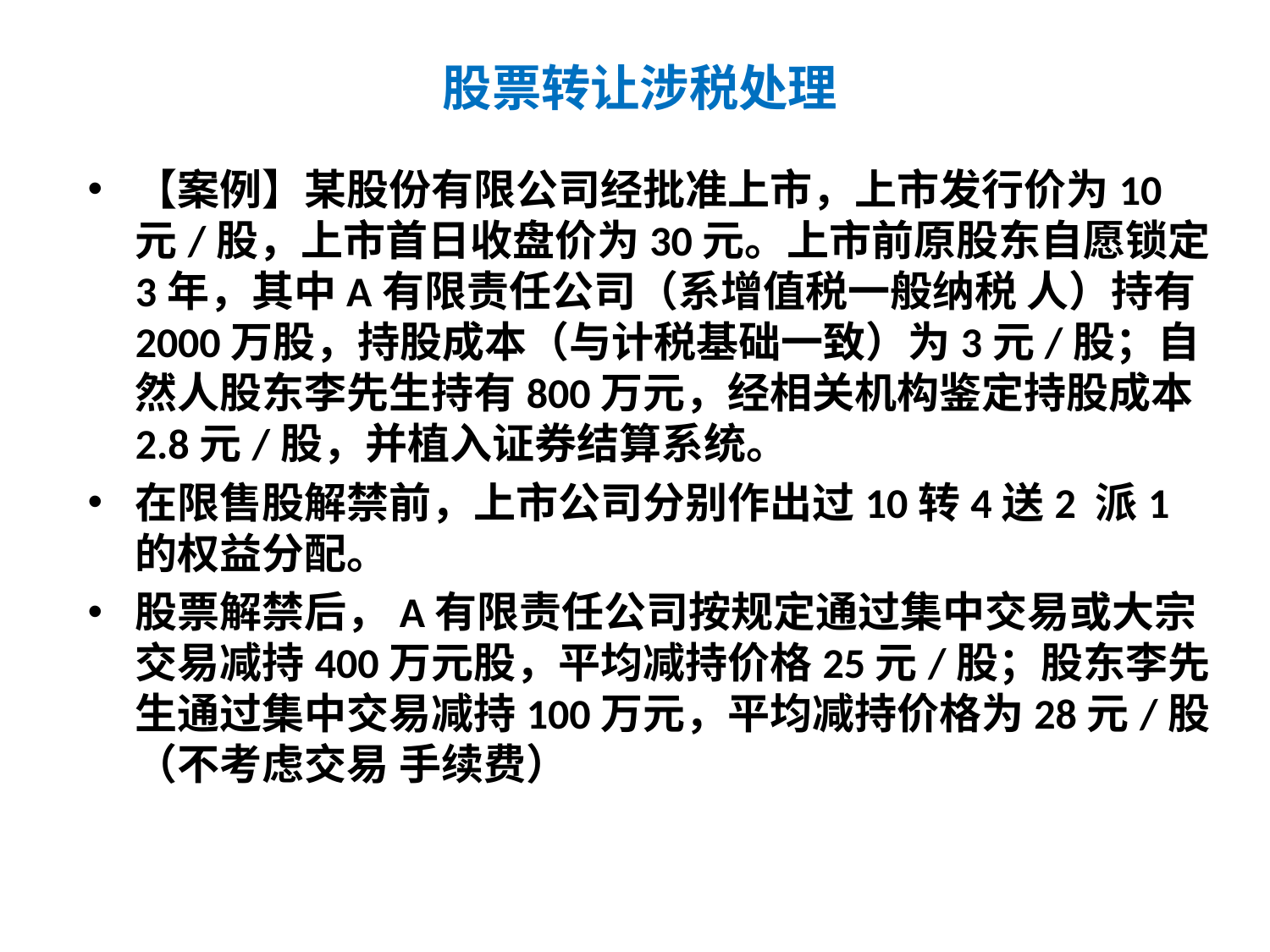

# 股票转让涉税处理
【案例】某股份有限公司经批准上市，上市发行价为10元/股，上市首日收盘价为30元。上市前原股东自愿锁定3年，其中A有限责任公司（系增值税一般纳税 人）持有2000万股，持股成本（与计税基础一致）为3元/股；自然人股东李先生持有800万元，经相关机构鉴定持股成本2.8元/股，并植入证券结算系统。
在限售股解禁前，上市公司分别作出过10转4送2 派1的权益分配。
股票解禁后，A有限责任公司按规定通过集中交易或大宗交易减持400万元股，平均减持价格25元/股；股东李先生通过集中交易减持100万元，平均减持价格为28元/股（不考虑交易 手续费）